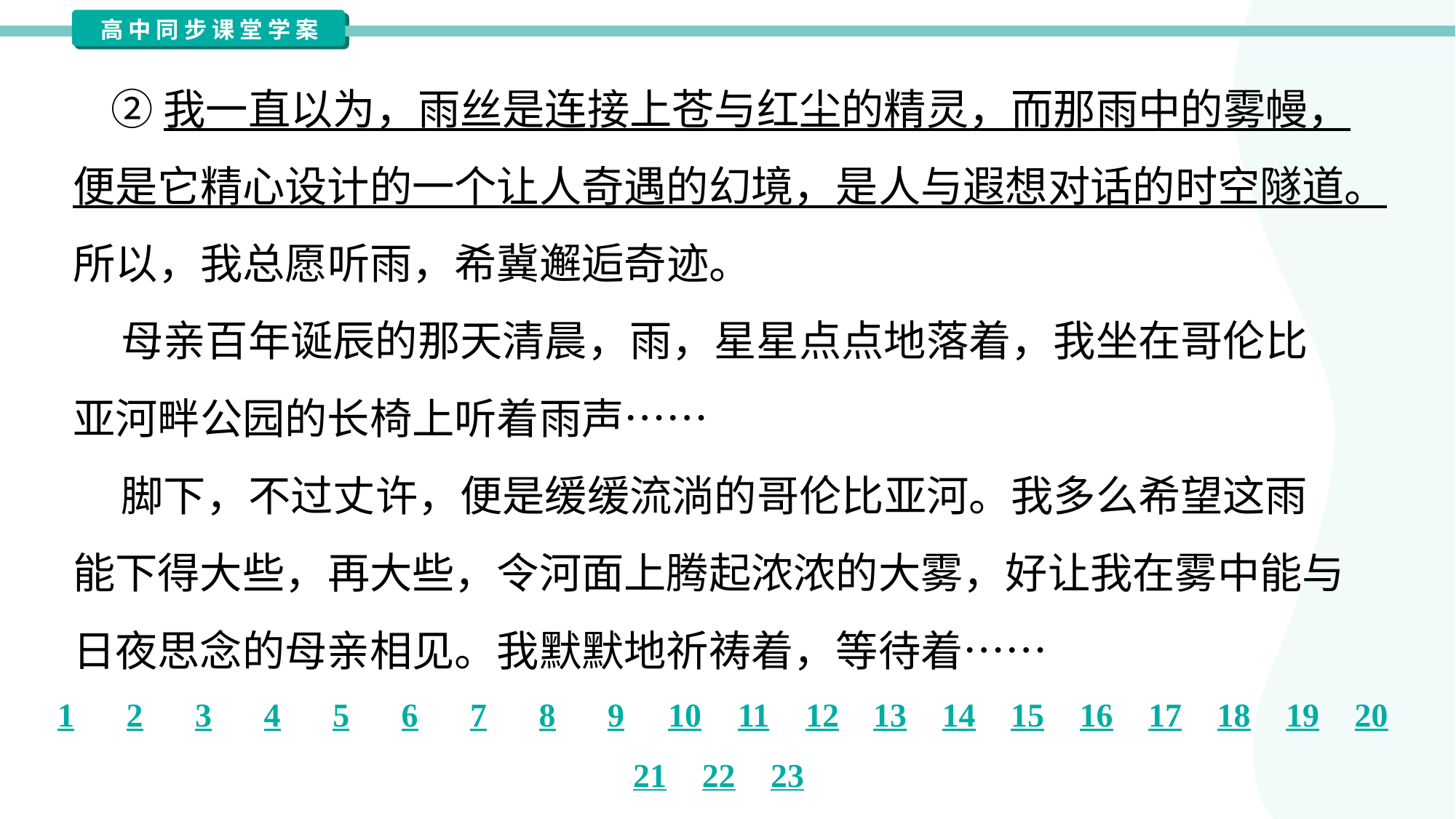

②我一直以为，雨丝是连接上苍与红尘的精灵，而那雨中的雾幔，
便是它精心设计的一个让人奇遇的幻境，是人与遐想对话的时空隧道。
所以，我总愿听雨，希冀邂逅奇迹。
    母亲百年诞辰的那天清晨，雨，星星点点地落着，我坐在哥伦比
亚河畔公园的长椅上听着雨声……
    脚下，不过丈许，便是缓缓流淌的哥伦比亚河。我多么希望这雨
能下得大些，再大些，令河面上腾起浓浓的大雾，好让我在雾中能与
日夜思念的母亲相见。我默默地祈祷着，等待着……